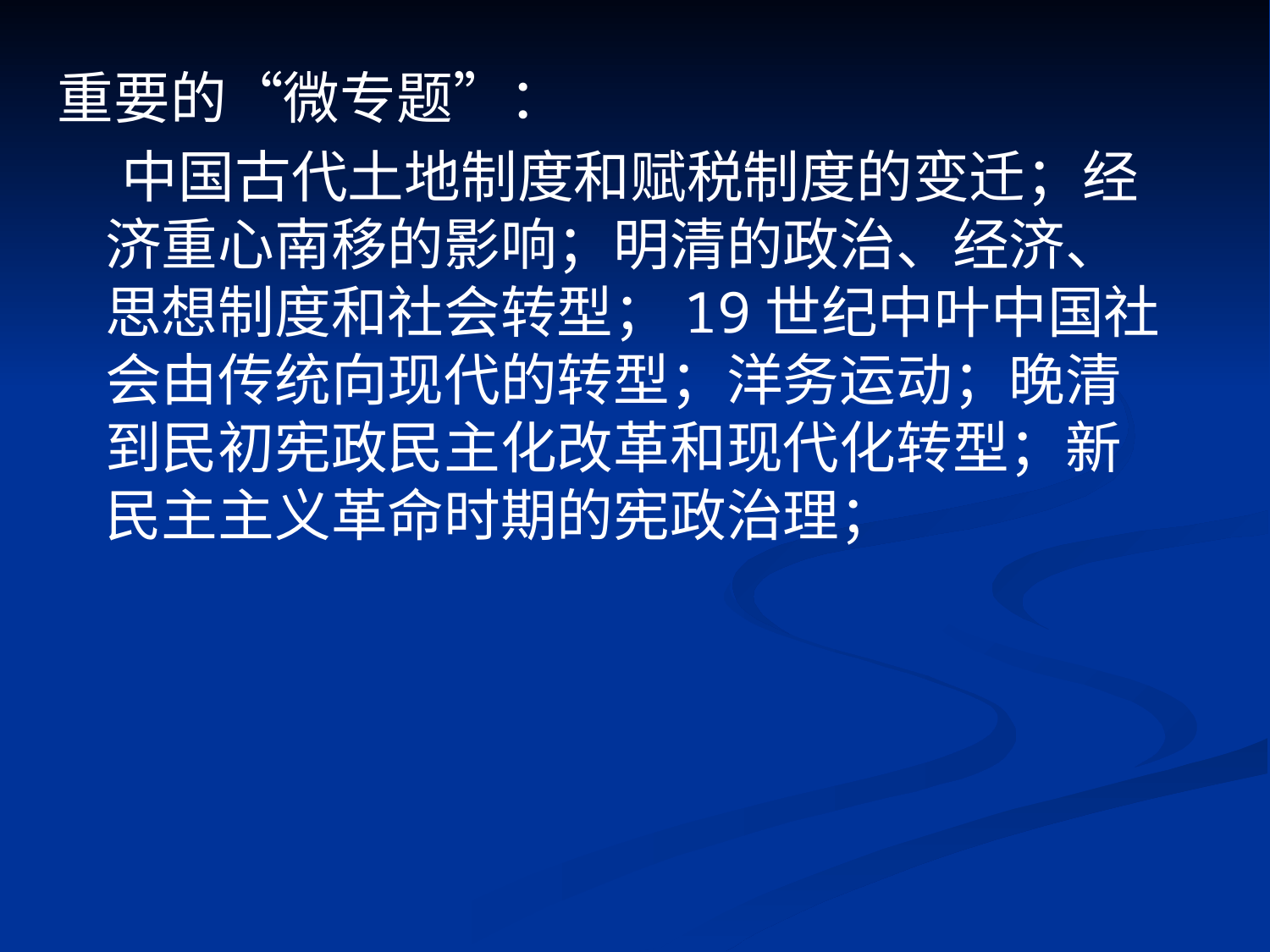

重要的“微专题”：
    中国古代土地制度和赋税制度的变迁；经济重心南移的影响；明清的政治、经济、思想制度和社会转型；19世纪中叶中国社会由传统向现代的转型；洋务运动；晚清到民初宪政民主化改革和现代化转型；新民主主义革命时期的宪政治理；